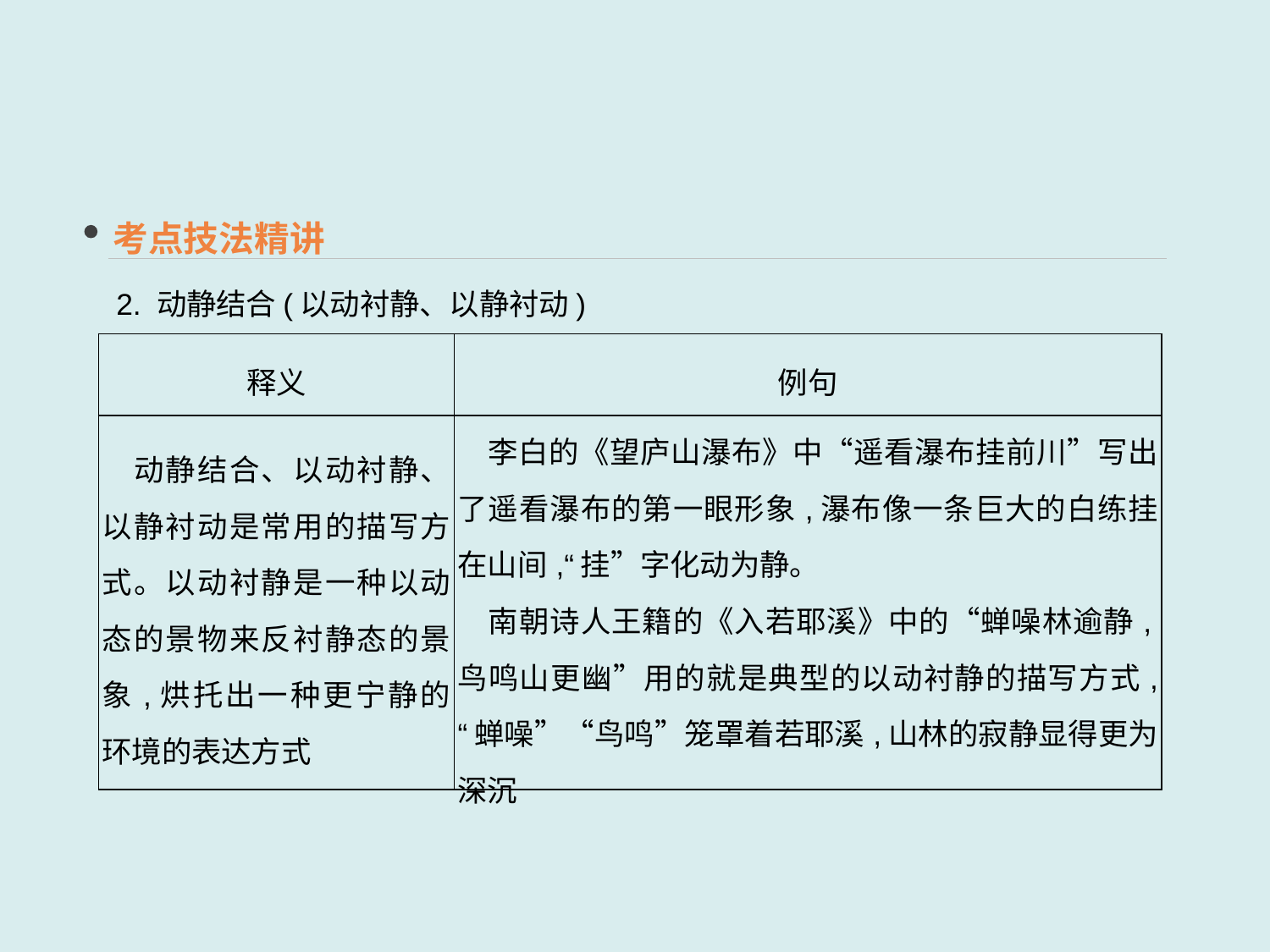

考点技法精讲

2. 动静结合(以动衬静、以静衬动)
| 释义 | 例句 |
| --- | --- |
| 动静结合、以动衬静、以静衬动是常用的描写方式。以动衬静是一种以动态的景物来反衬静态的景象,烘托出一种更宁静的环境的表达方式 | 李白的《望庐山瀑布》中“遥看瀑布挂前川”写出了遥看瀑布的第一眼形象,瀑布像一条巨大的白练挂在山间,“挂”字化动为静。 　南朝诗人王籍的《入若耶溪》中的“蝉噪林逾静,鸟鸣山更幽”用的就是典型的以动衬静的描写方式, “蝉噪”“鸟鸣”笼罩着若耶溪,山林的寂静显得更为深沉 |